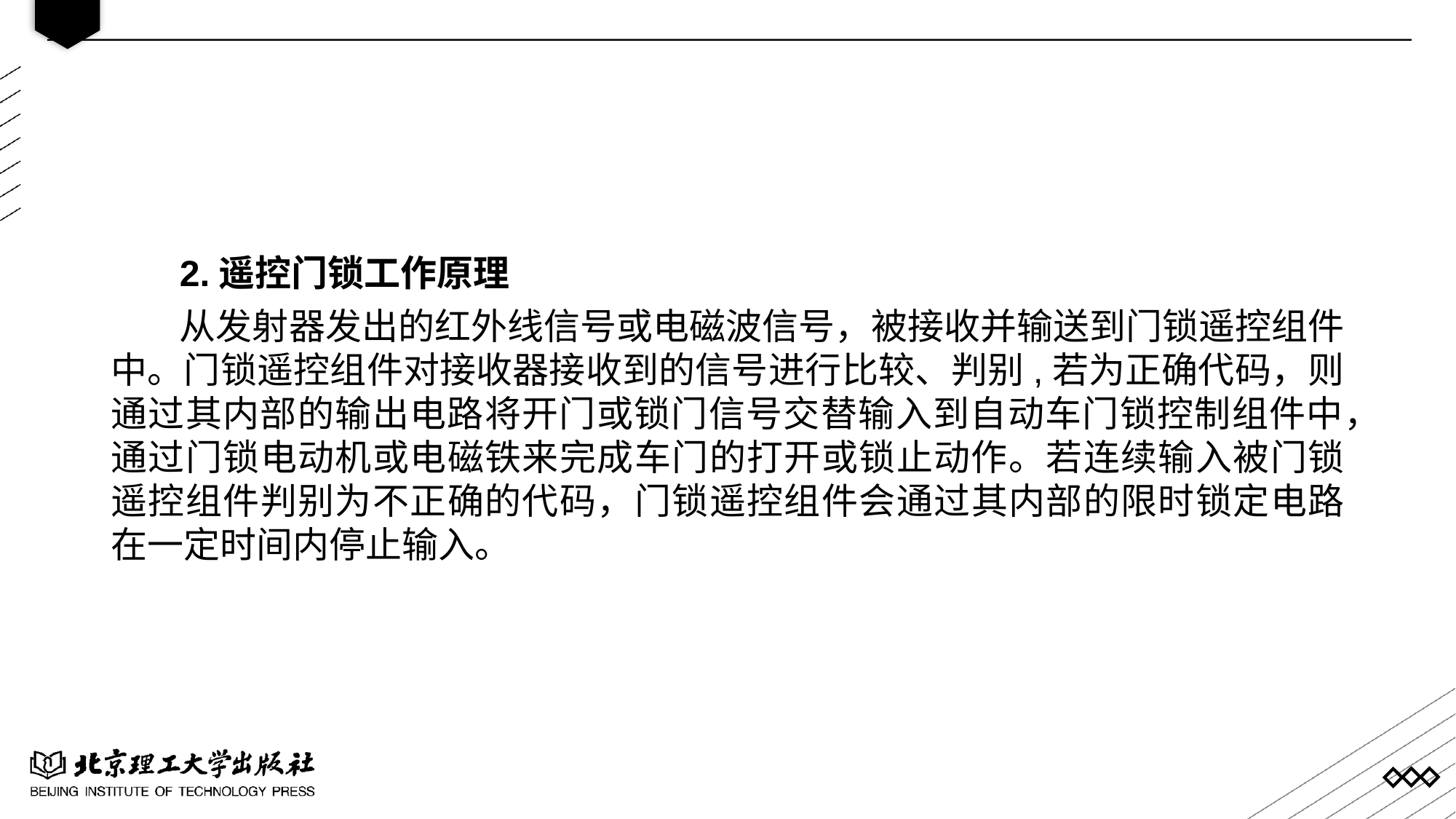

2.遥控门锁工作原理
从发射器发出的红外线信号或电磁波信号，被接收并输送到门锁遥控组件中。门锁遥控组件对接收器接收到的信号进行比较、判别,若为正确代码，则通过其内部的输出电路将开门或锁门信号交替输入到自动车门锁控制组件中，通过门锁电动机或电磁铁来完成车门的打开或锁止动作。若连续输入被门锁遥控组件判别为不正确的代码，门锁遥控组件会通过其内部的限时锁定电路在一定时间内停止输入。